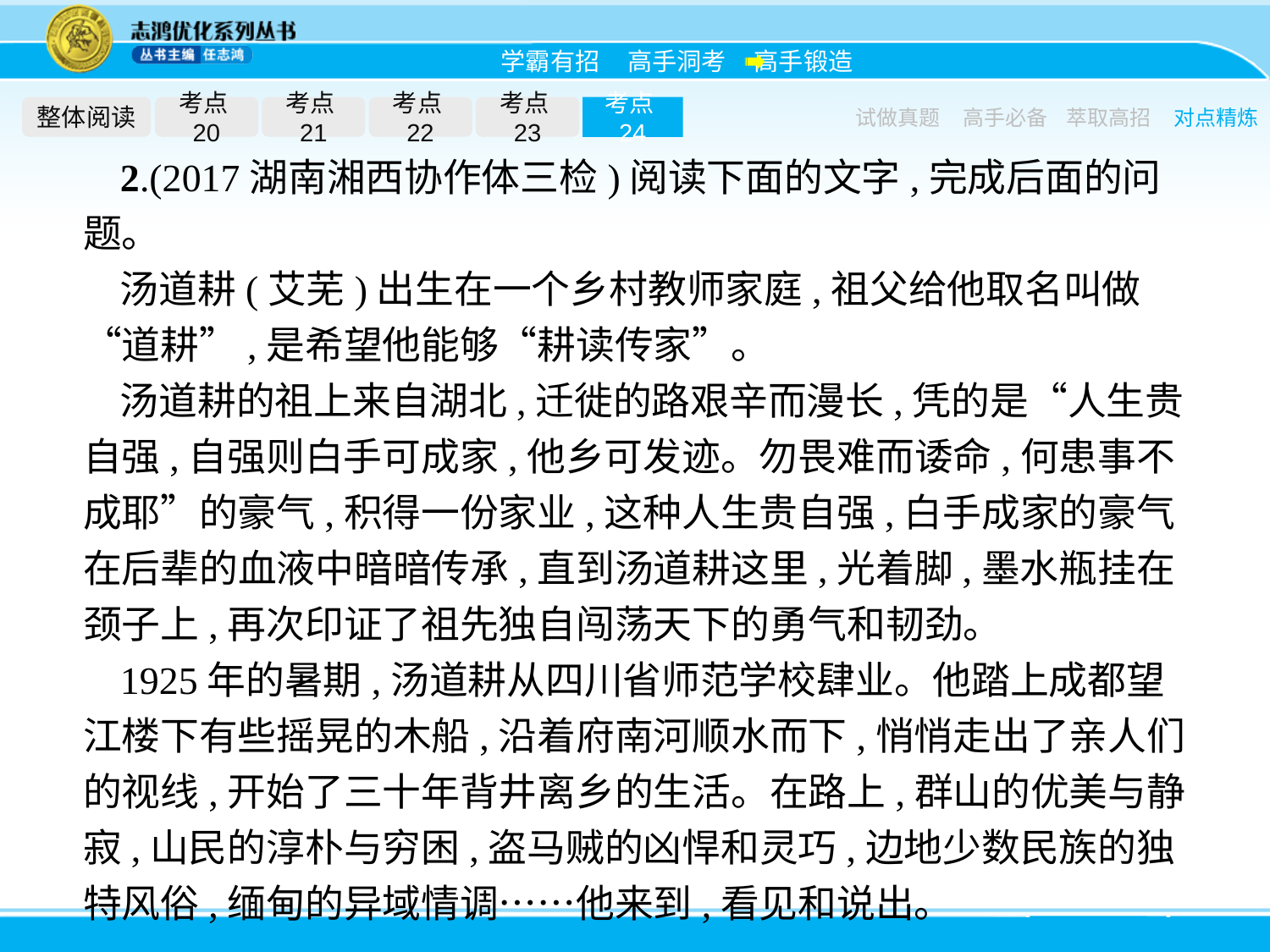

整体阅读
考点20
考点21
考点22
考点23
考点24
试做真题
高手必备
萃取高招
对点精炼
2.(2017湖南湘西协作体三检)阅读下面的文字,完成后面的问题。
汤道耕(艾芜)出生在一个乡村教师家庭,祖父给他取名叫做“道耕”,是希望他能够“耕读传家”。
汤道耕的祖上来自湖北,迁徙的路艰辛而漫长,凭的是“人生贵自强,自强则白手可成家,他乡可发迹。勿畏难而诿命,何患事不成耶”的豪气,积得一份家业,这种人生贵自强,白手成家的豪气在后辈的血液中暗暗传承,直到汤道耕这里,光着脚,墨水瓶挂在颈子上,再次印证了祖先独自闯荡天下的勇气和韧劲。
1925年的暑期,汤道耕从四川省师范学校肆业。他踏上成都望江楼下有些摇晃的木船,沿着府南河顺水而下,悄悄走出了亲人们的视线,开始了三十年背井离乡的生活。在路上,群山的优美与静寂,山民的淳朴与穷困,盗马贼的凶悍和灵巧,边地少数民族的独特风俗,缅甸的异域情调……他来到,看见和说出。